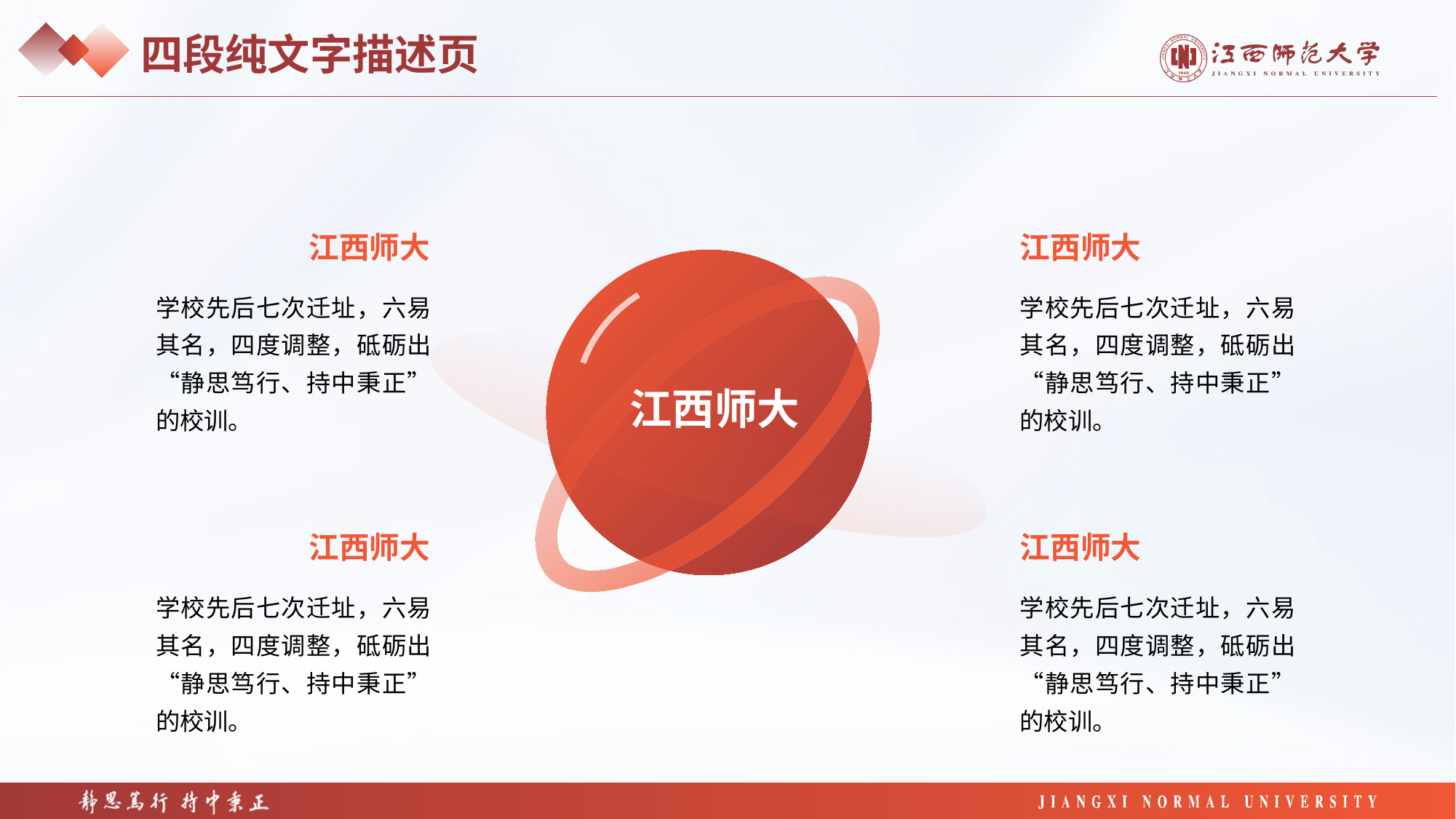

四段纯文字描述页
江西师大
江西师大
学校先后七次迁址，六易其名，四度调整，砥砺出“静思笃行、持中秉正”的校训。
学校先后七次迁址，六易其名，四度调整，砥砺出“静思笃行、持中秉正”的校训。
江西师大
江西师大
江西师大
学校先后七次迁址，六易其名，四度调整，砥砺出“静思笃行、持中秉正”的校训。
学校先后七次迁址，六易其名，四度调整，砥砺出“静思笃行、持中秉正”的校训。